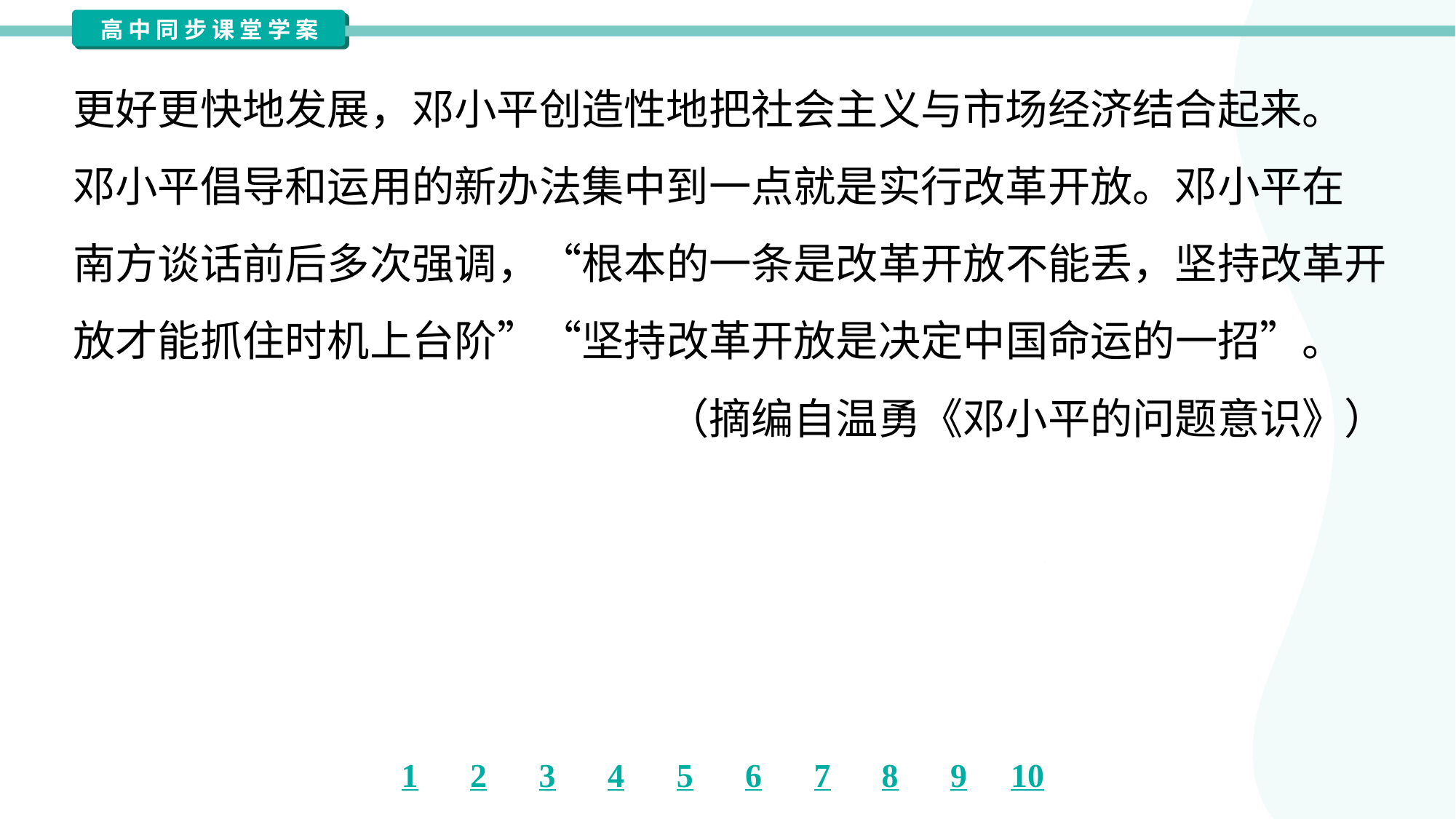

更好更快地发展，邓小平创造性地把社会主义与市场经济结合起来。
邓小平倡导和运用的新办法集中到一点就是实行改革开放。邓小平在
南方谈话前后多次强调，“根本的一条是改革开放不能丢，坚持改革开
放才能抓住时机上台阶”“坚持改革开放是决定中国命运的一招”。
（摘编自温勇《邓小平的问题意识》）